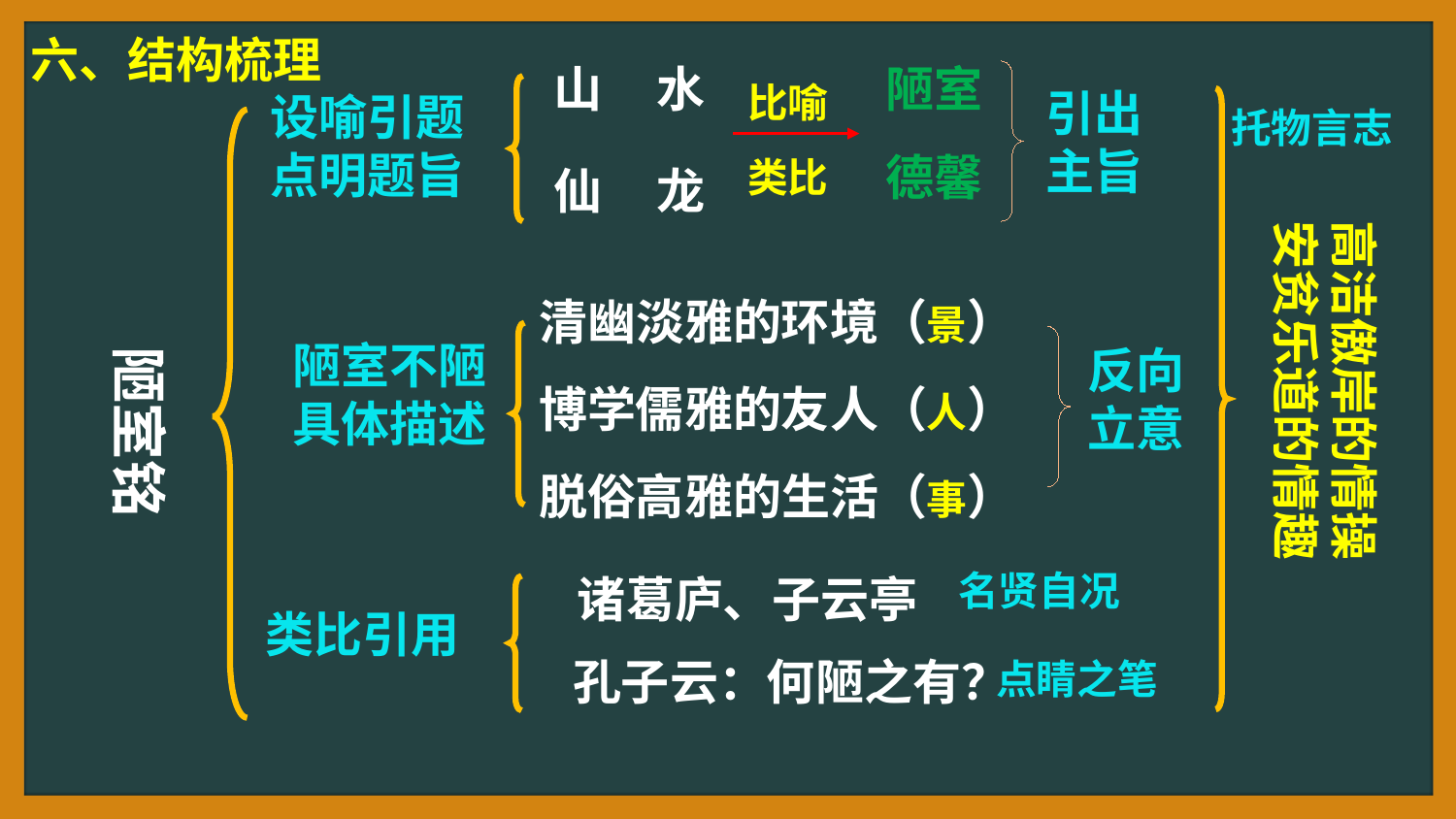

六、结构梳理
山     水
陋室

比喻

引出主旨
设喻引题
点明题旨

托物言志

德馨
类比
仙     龙
高洁傲岸的情操
安贫乐道的情趣
清幽淡雅的环境（景）
博学儒雅的友人（人）
脱俗高雅的生活（事）

陋室不陋
具体描述
陋室铭
反向
立意
  诸葛庐、子云亭
名贤自况

类比引用
  孔子云：何陋之有？
点睛之笔